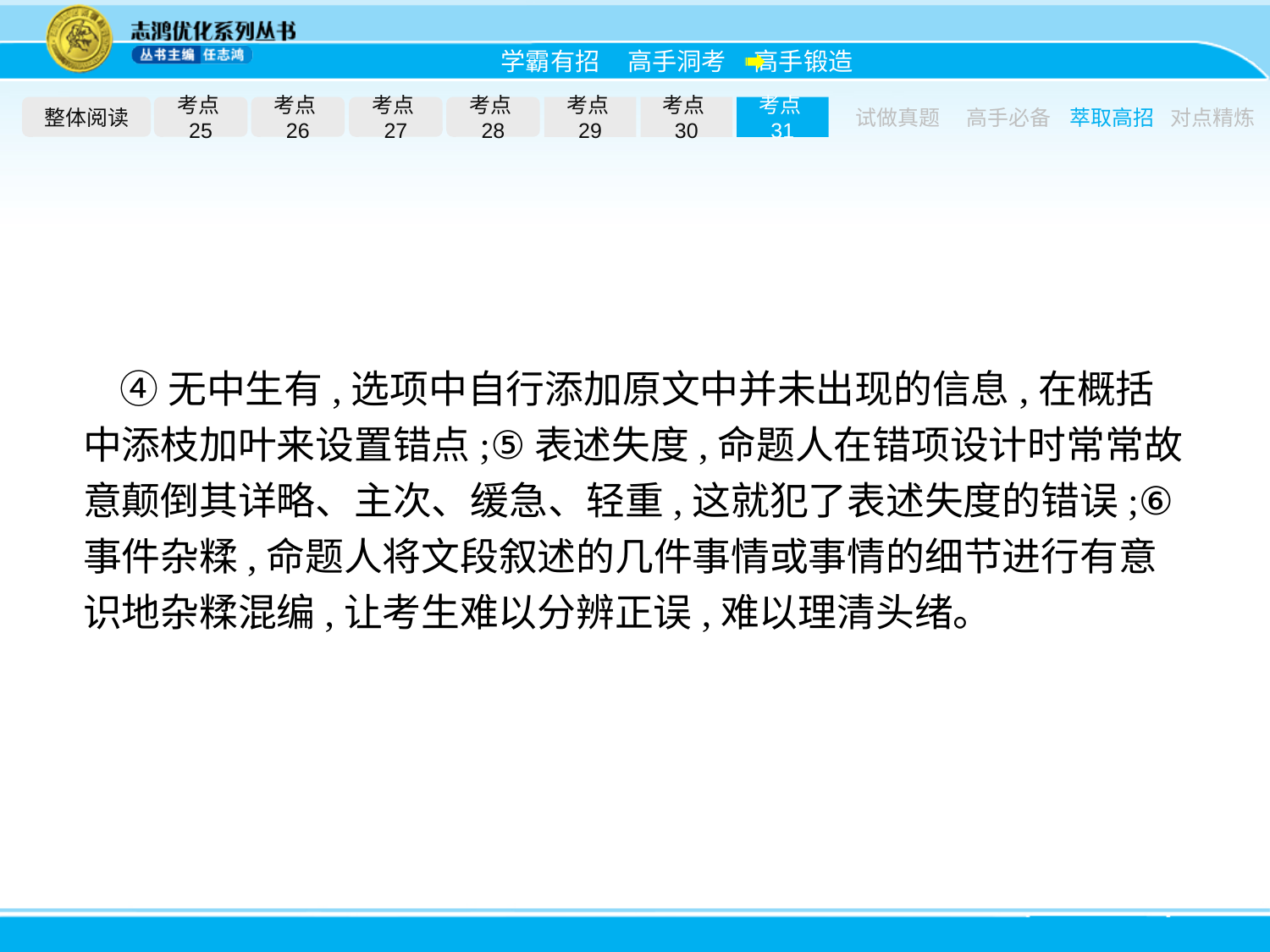

整体阅读
考点25
考点26
考点27
考点28
考点29
考点30
考点31
试做真题
高手必备
萃取高招
对点精炼
④无中生有,选项中自行添加原文中并未出现的信息,在概括中添枝加叶来设置错点;⑤表述失度,命题人在错项设计时常常故意颠倒其详略、主次、缓急、轻重,这就犯了表述失度的错误;⑥事件杂糅,命题人将文段叙述的几件事情或事情的细节进行有意识地杂糅混编,让考生难以分辨正误,难以理清头绪。